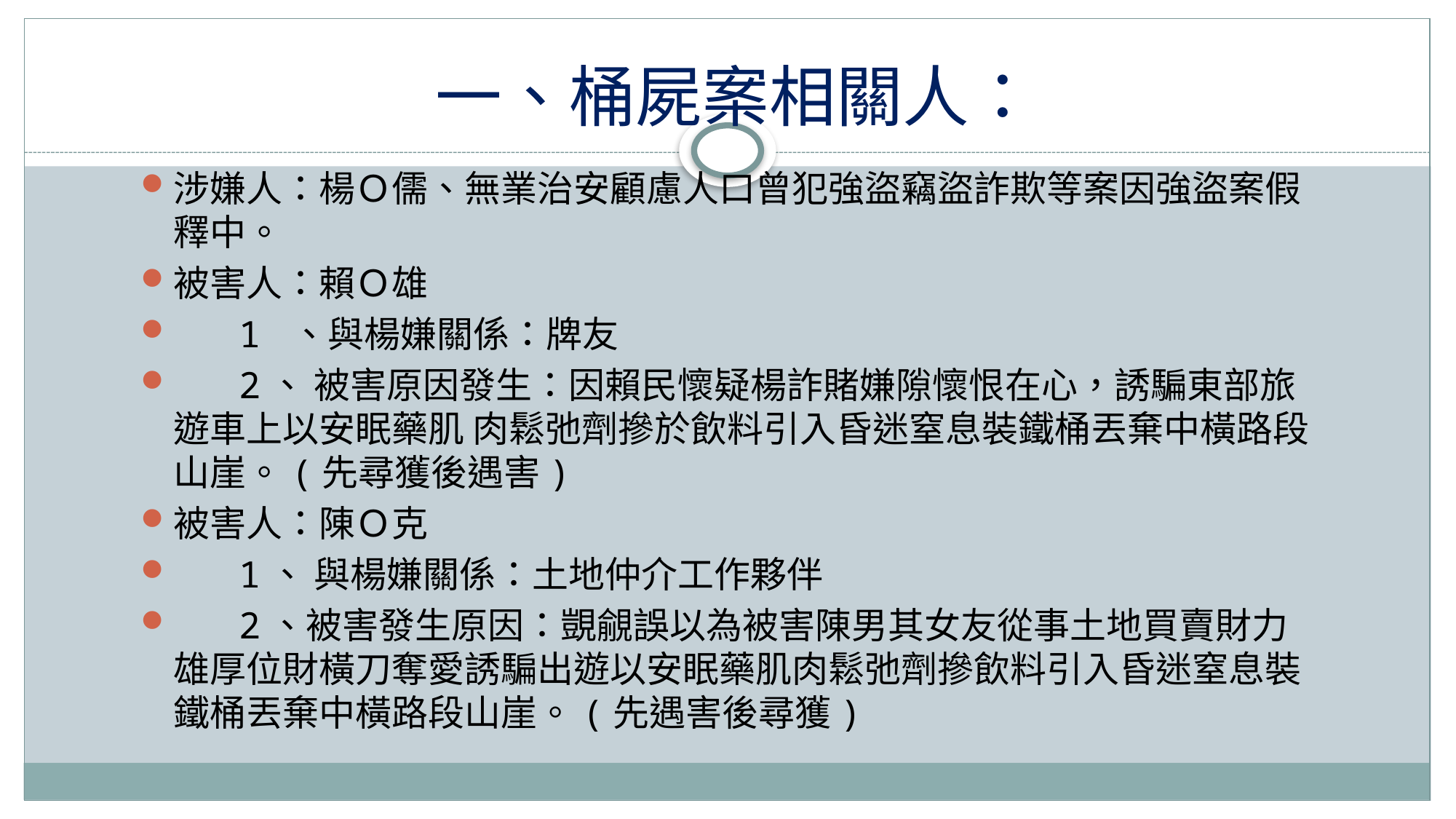

# 一、桶屍案相關人：
涉嫌人：楊Ｏ儒、無業治安顧慮人口曾犯強盜竊盜詐欺等案因強盜案假釋中。
被害人：賴Ｏ雄
   1 、與楊嫌關係：牌友
   2、 被害原因發生：因賴民懷疑楊詐賭嫌隙懷恨在心，誘騙東部旅遊車上以安眠藥肌 肉鬆弛劑摻於飲料引入昏迷窒息裝鐵桶丟棄中橫路段山崖。(先尋獲後遇害)
被害人：陳Ｏ克
   1、 與楊嫌關係：土地仲介工作夥伴
   2、被害發生原因：覬覦誤以為被害陳男其女友從事土地買賣財力雄厚位財橫刀奪愛誘騙出遊以安眠藥肌肉鬆弛劑摻飲料引入昏迷窒息裝鐵桶丟棄中橫路段山崖。(先遇害後尋獲)